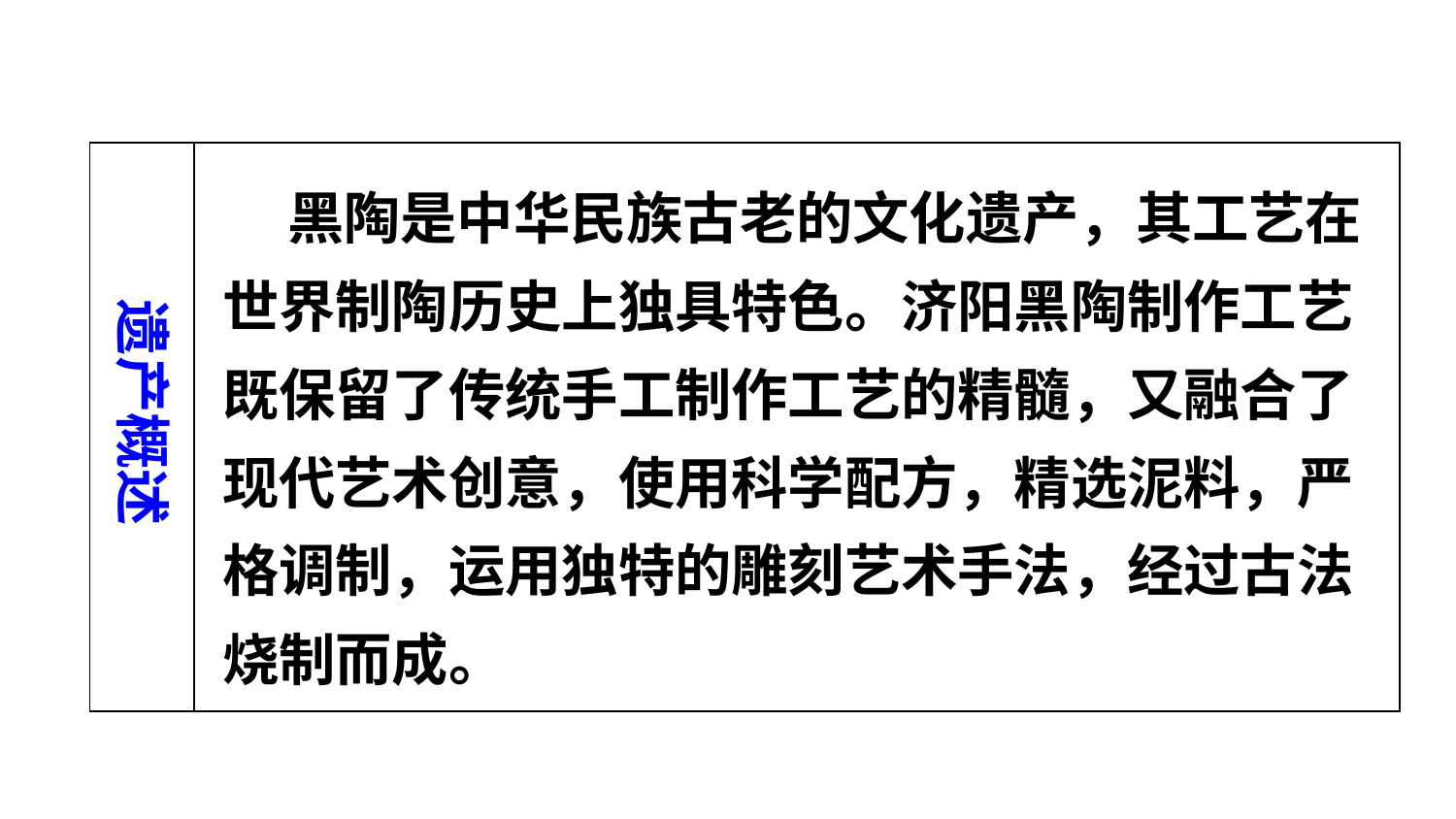

|  |  |
| --- | --- |
    黑陶是中华民族古老的文化遗产，其工艺在世界制陶历史上独具特色。济阳黑陶制作工艺既保留了传统手工制作工艺的精髓，又融合了现代艺术创意，使用科学配方，精选泥料，严格调制，运用独特的雕刻艺术手法，经过古法烧制而成。
遗产概述